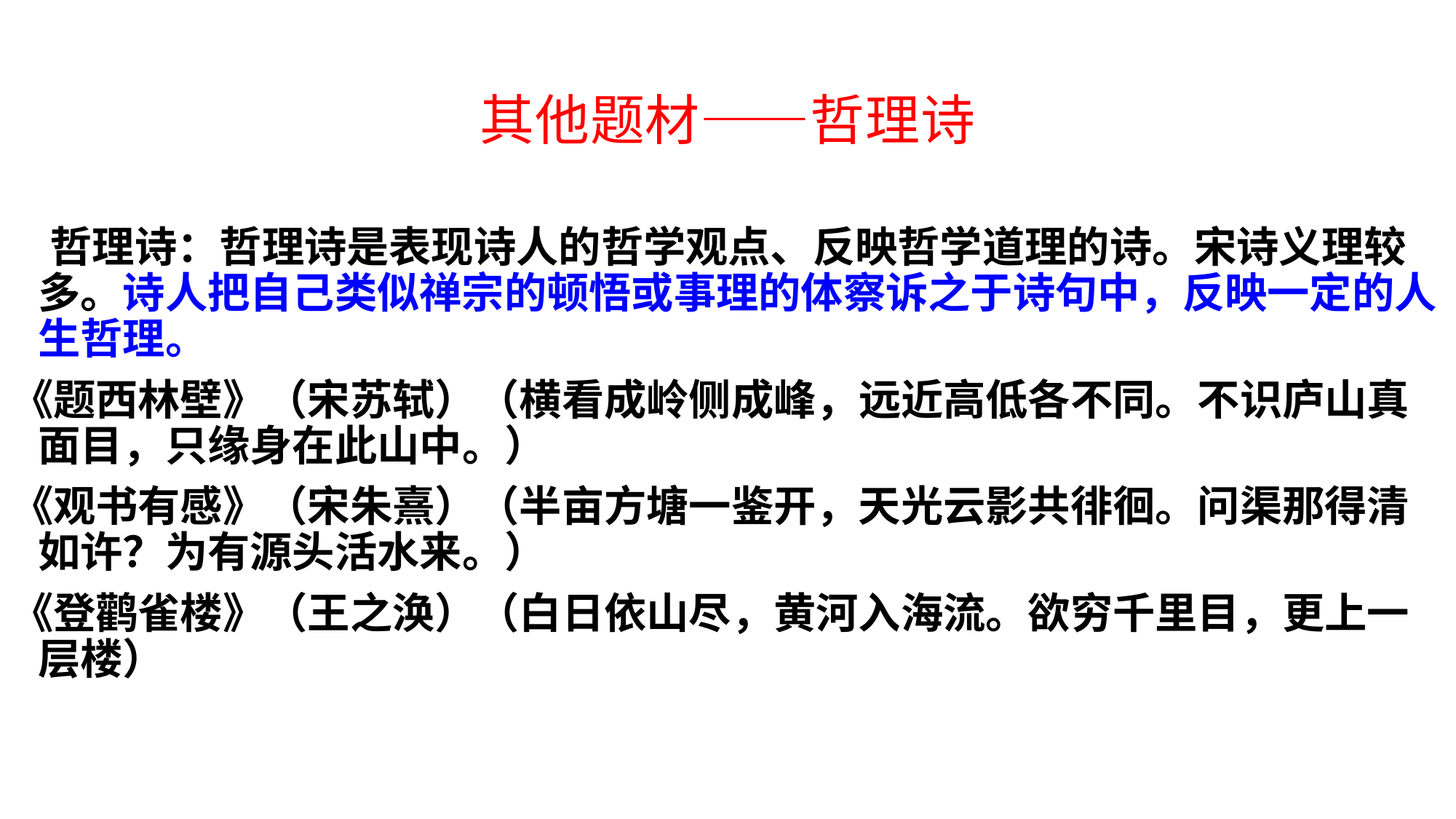

# 其他题材——哲理诗
   哲理诗：哲理诗是表现诗人的哲学观点、反映哲学道理的诗。宋诗义理较多。诗人把自己类似禅宗的顿悟或事理的体察诉之于诗句中，反映一定的人生哲理。
《题西林壁》（宋苏轼）（横看成岭侧成峰，远近高低各不同。不识庐山真面目，只缘身在此山中。）
《观书有感》（宋朱熹）（半亩方塘一鉴开，天光云影共徘徊。问渠那得清如许？为有源头活水来。）
《登鹳雀楼》（王之涣）（白日依山尽，黄河入海流。欲穷千里目，更上一层楼）